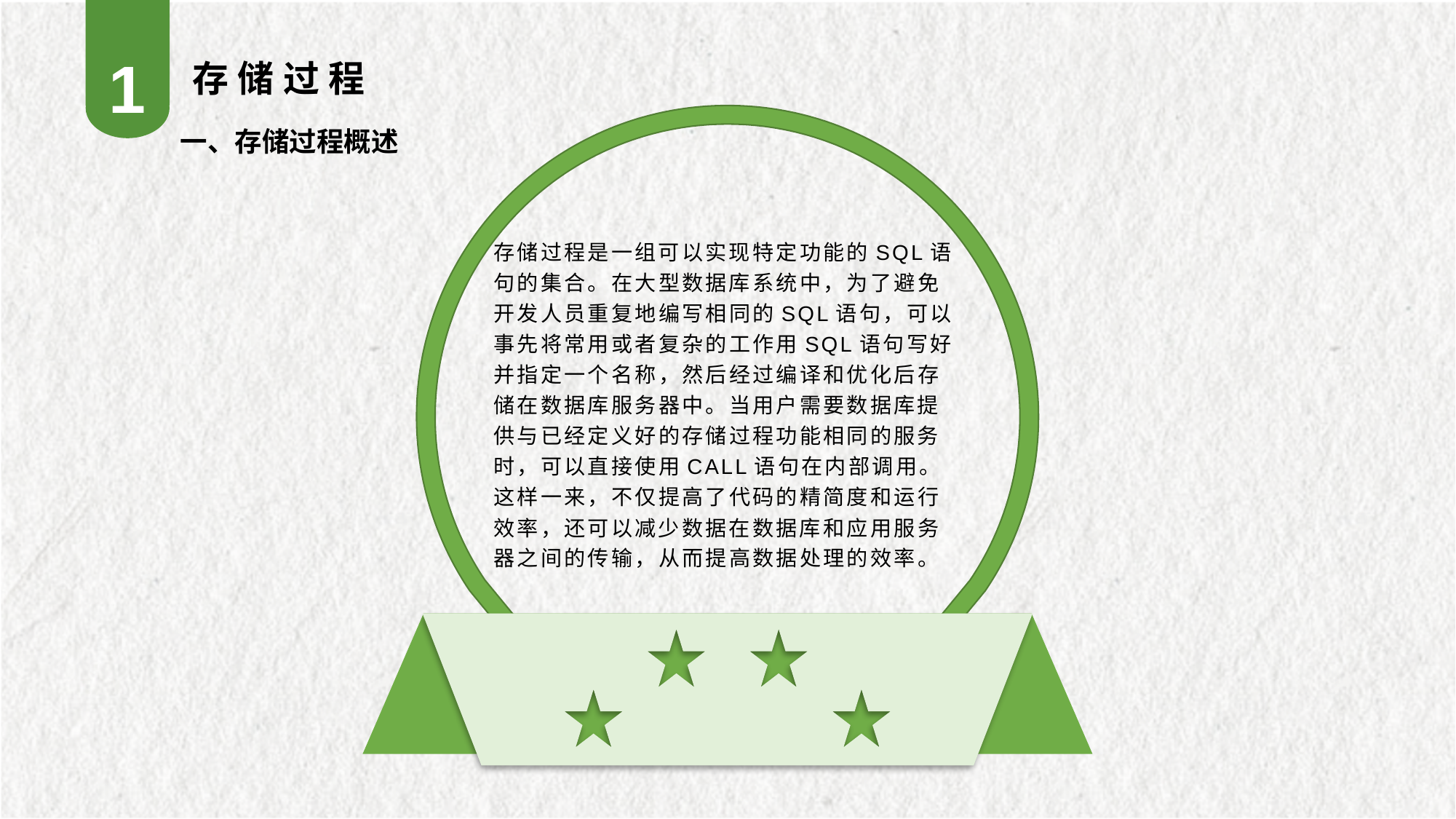

1
存储过程

一、存储过程概述
存储过程是一组可以实现特定功能的SQL语句的集合。在大型数据库系统中，为了避免开发人员重复地编写相同的SQL语句，可以事先将常用或者复杂的工作用SQL语句写好并指定一个名称，然后经过编译和优化后存储在数据库服务器中。当用户需要数据库提供与已经定义好的存储过程功能相同的服务时，可以直接使用CALL语句在内部调用。这样一来，不仅提高了代码的精简度和运行效率，还可以减少数据在数据库和应用服务器之间的传输，从而提高数据处理的效率。